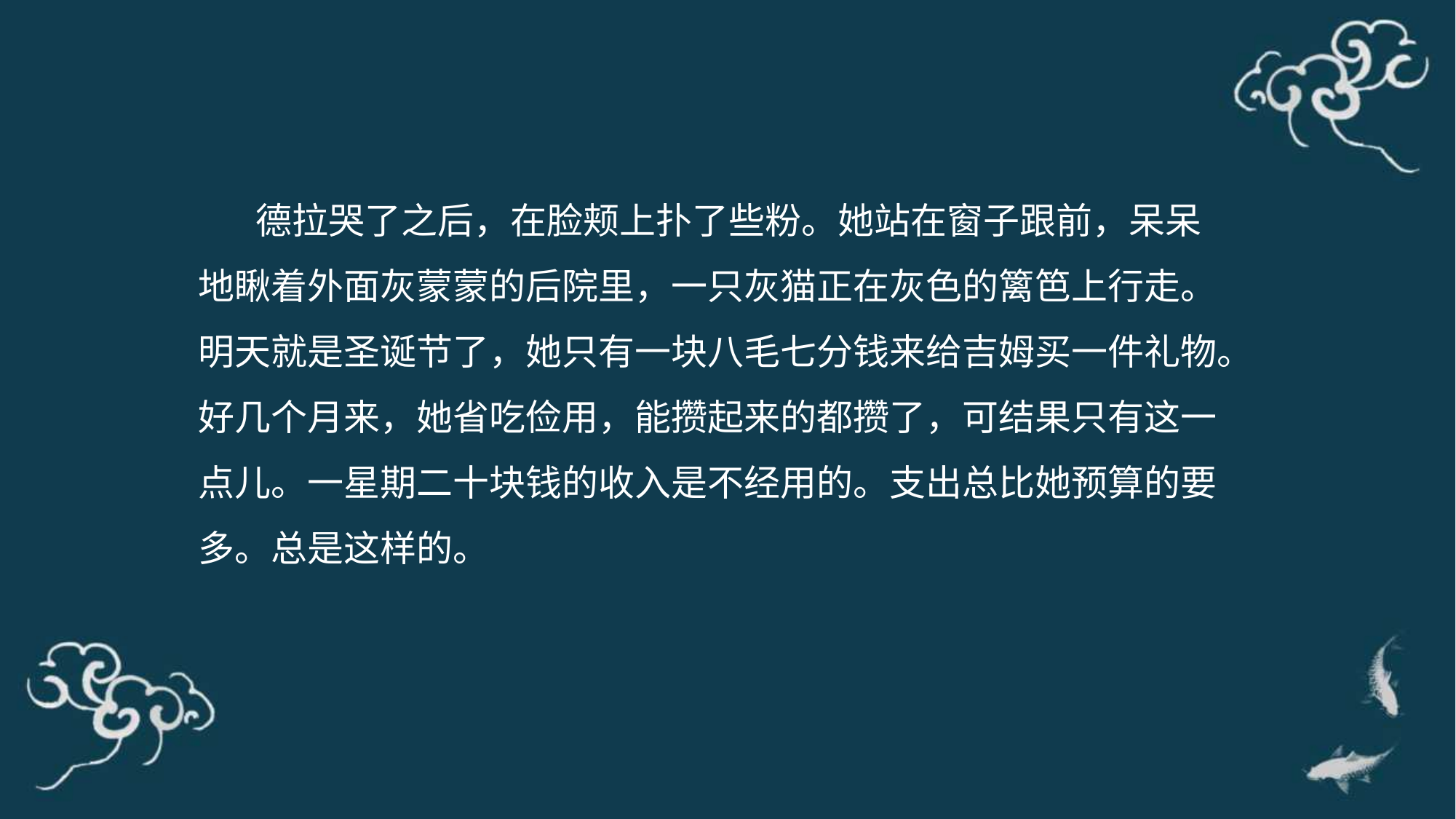

德拉哭了之后，在脸颊上扑了些粉。她站在窗子跟前，呆呆地瞅着外面灰蒙蒙的后院里，一只灰猫正在灰色的篱笆上行走。明天就是圣诞节了，她只有一块八毛七分钱来给吉姆买一件礼物。好几个月来，她省吃俭用，能攒起来的都攒了，可结果只有这一点儿。一星期二十块钱的收入是不经用的。支出总比她预算的要多。总是这样的。